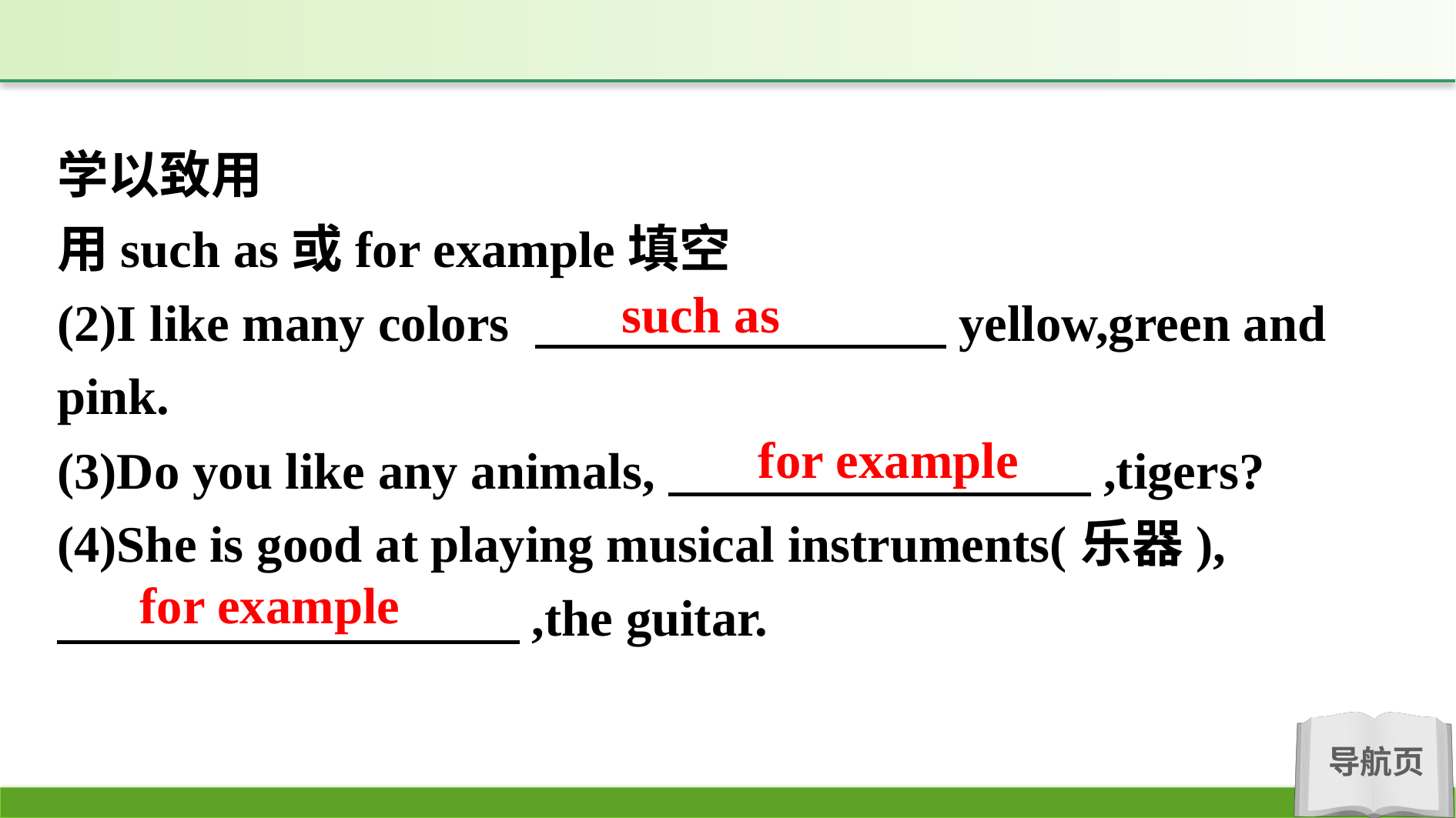

学以致用
用such as或for example填空
(2)I like many colors 　　　　　　　　yellow,green and pink.
(3)Do you like any animals,　　　 　　　　　,tigers?
(4)She is good at playing musical instruments(乐器),
　　　　　　　　　,the guitar.
such as
for example
for example